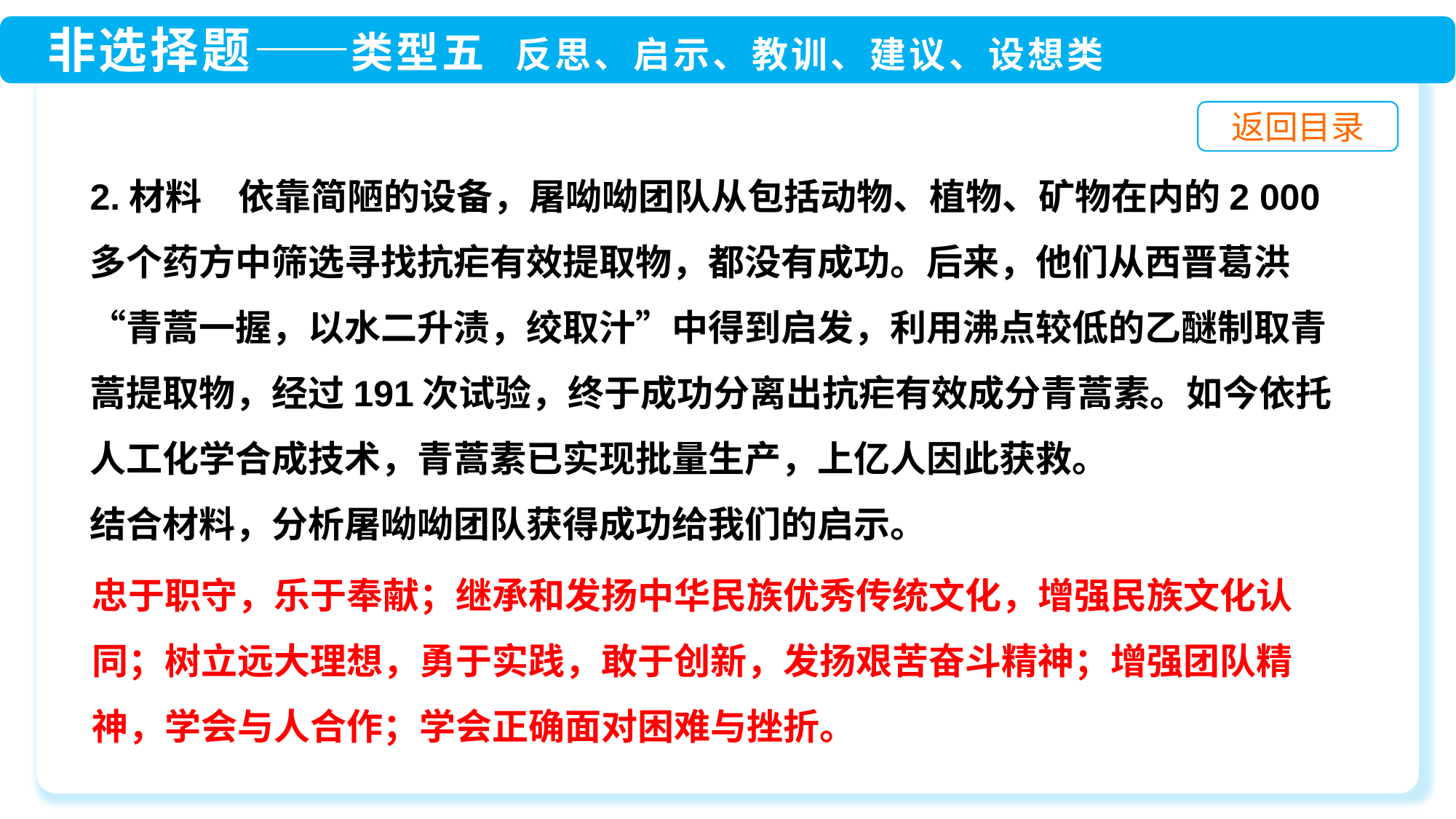

2.材料　依靠简陋的设备，屠呦呦团队从包括动物、植物、矿物在内的2 000多个药方中筛选寻找抗疟有效提取物，都没有成功。后来，他们从西晋葛洪“青蒿一握，以水二升渍，绞取汁”中得到启发，利用沸点较低的乙醚制取青蒿提取物，经过191次试验，终于成功分离出抗疟有效成分青蒿素。如今依托人工化学合成技术，青蒿素已实现批量生产，上亿人因此获救。
结合材料，分析屠呦呦团队获得成功给我们的启示。
忠于职守，乐于奉献；继承和发扬中华民族优秀传统文化，增强民族文化认同；树立远大理想，勇于实践，敢于创新，发扬艰苦奋斗精神；增强团队精神，学会与人合作；学会正确面对困难与挫折。